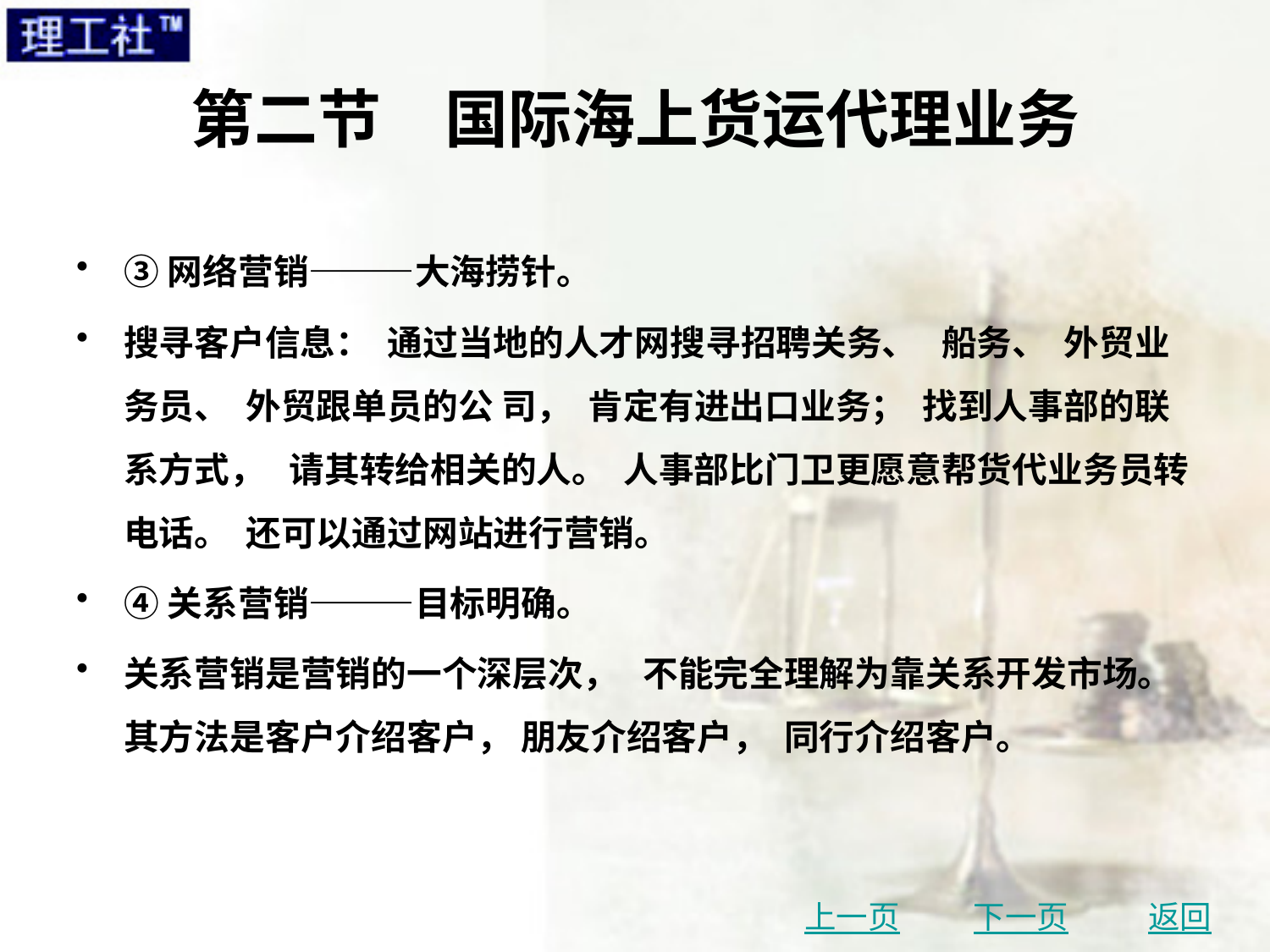

# 第二节　国际海上货运代理业务
③网络营销———大海捞针。
搜寻客户信息：  通过当地的人才网搜寻招聘关务、   船务、  外贸业务员、  外贸跟单员的公 司，  肯定有进出口业务；  找到人事部的联系方式，   请其转给相关的人。  人事部比门卫更愿意帮货代业务员转电话。  还可以通过网站进行营销。
④关系营销———目标明确。
关系营销是营销的一个深层次，   不能完全理解为靠关系开发市场。   其方法是客户介绍客户， 朋友介绍客户，  同行介绍客户。

上一页
下一页
返回